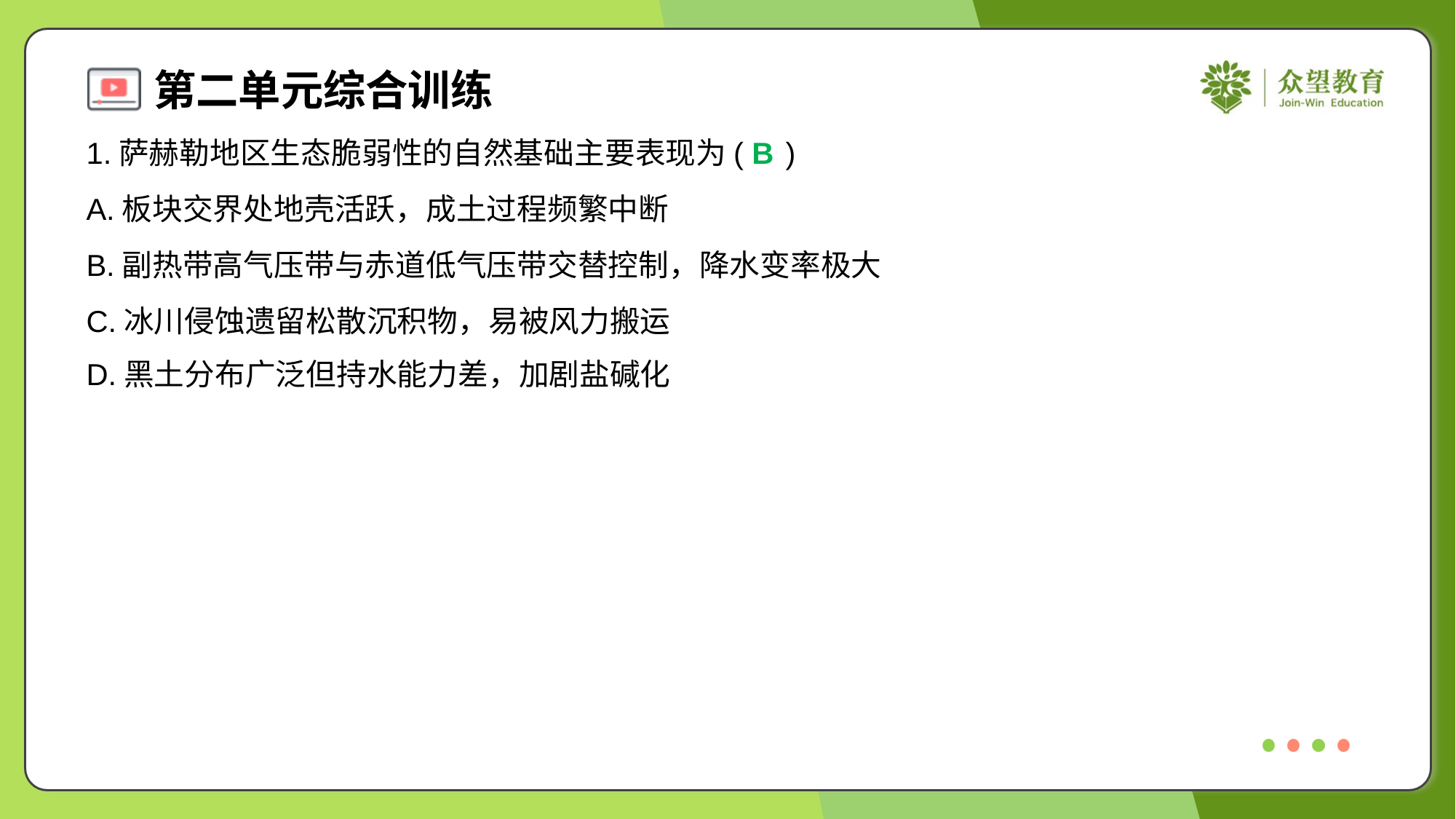

1.萨赫勒地区生态脆弱性的自然基础主要表现为(     )
B
A.板块交界处地壳活跃，成土过程频繁中断
B.副热带高气压带与赤道低气压带交替控制，降水变率极大
C.冰川侵蚀遗留松散沉积物，易被风力搬运
D.黑土分布广泛但持水能力差，加剧盐碱化